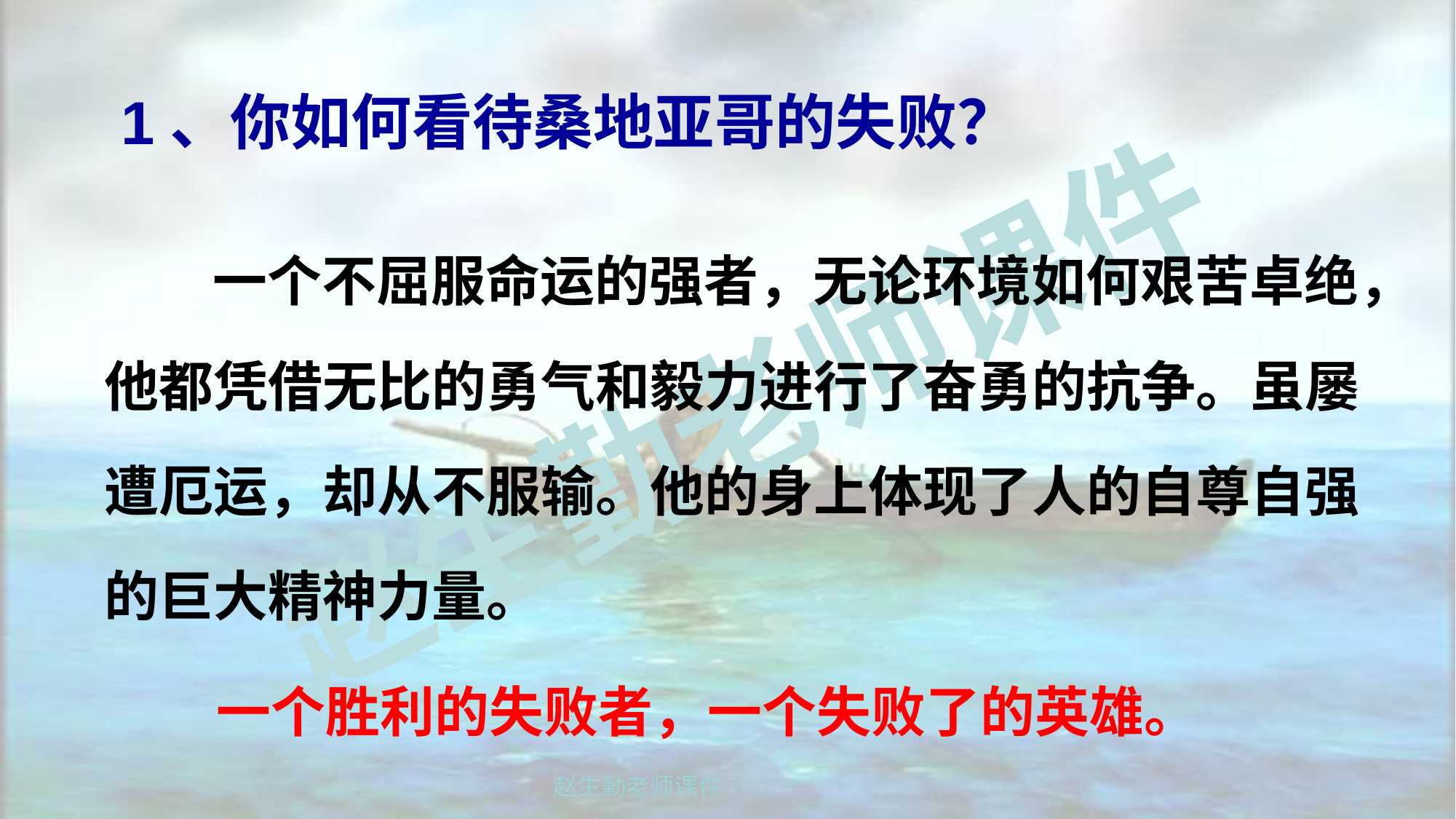

1、你如何看待桑地亚哥的失败？
       一个不屈服命运的强者，无论环境如何艰苦卓绝，他都凭借无比的勇气和毅力进行了奋勇的抗争。虽屡遭厄运，却从不服输。他的身上体现了人的自尊自强的巨大精神力量。
        一个胜利的失败者，一个失败了的英雄。

赵生勤老师课件